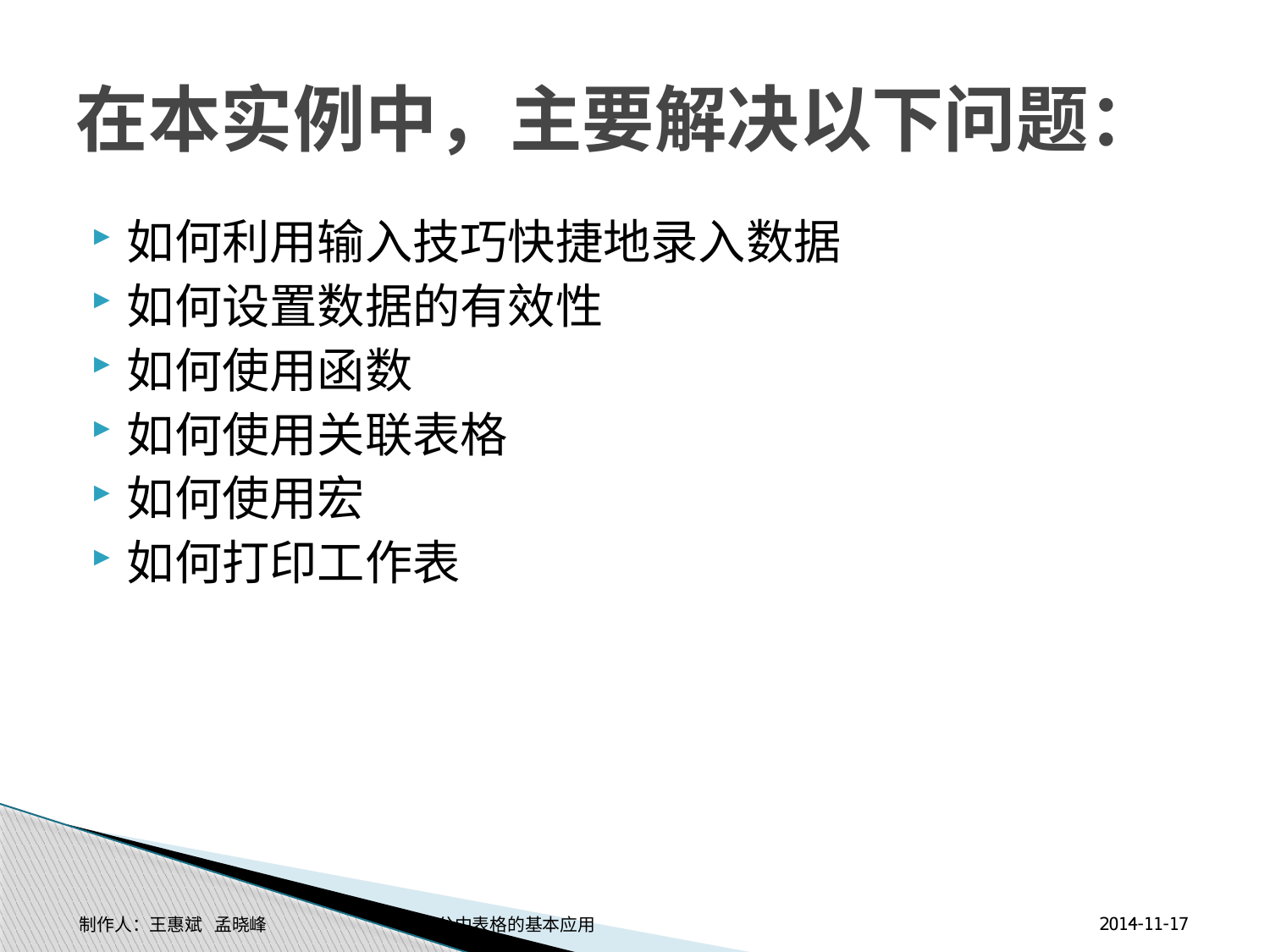

# 在本实例中，主要解决以下问题：
如何利用输入技巧快捷地录入数据
如何设置数据的有效性
如何使用函数
如何使用关联表格
如何使用宏
如何打印工作表
2014-11-17
制作人：王惠斌   孟晓峰                                      办公中表格的基本应用